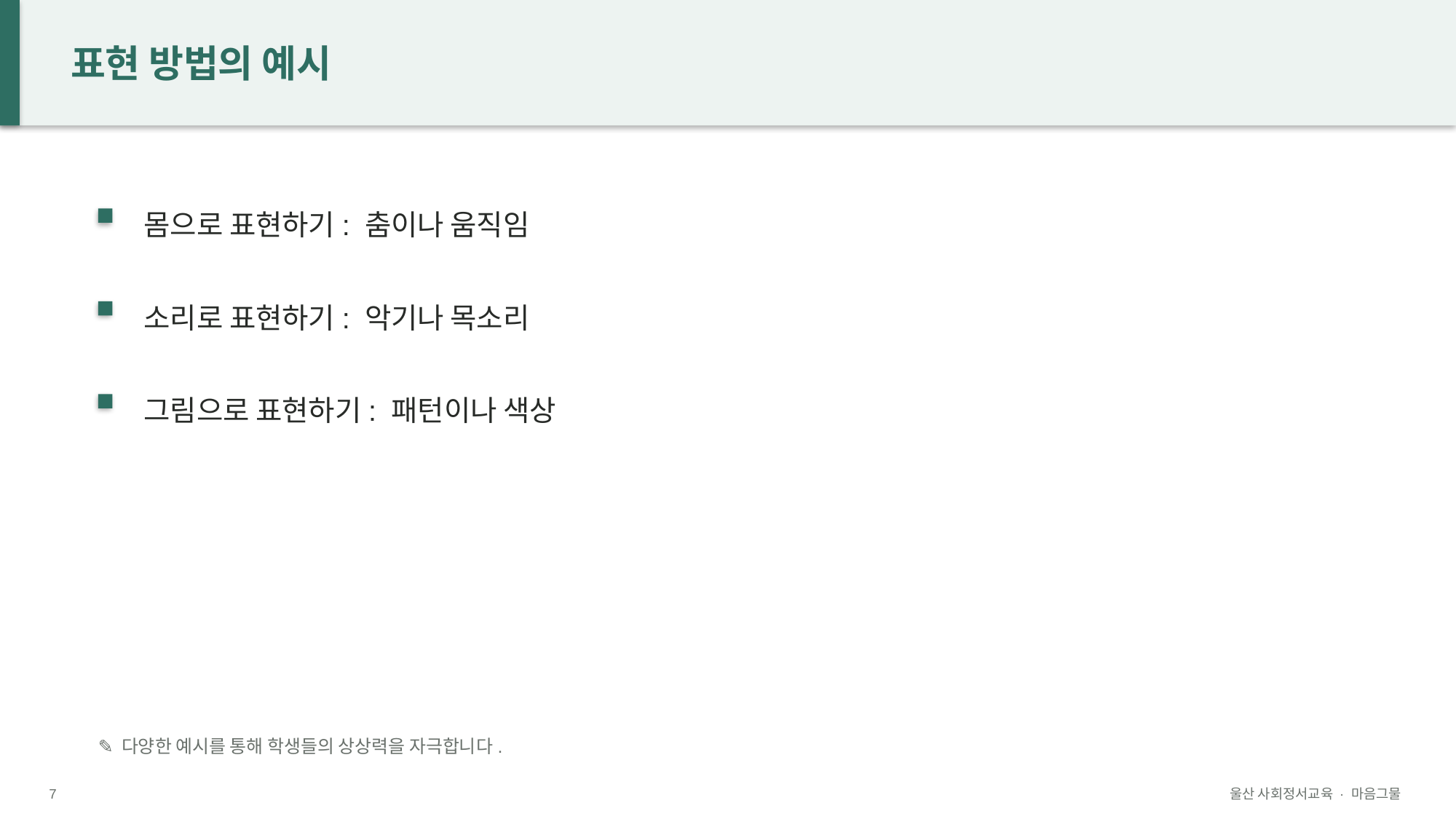

표현 방법의 예시
몸으로 표현하기: 춤이나 움직임

소리로 표현하기: 악기나 목소리

그림으로 표현하기: 패턴이나 색상

✎ 다양한 예시를 통해 학생들의 상상력을 자극합니다.
7
울산 사회정서교육 · 마음그물